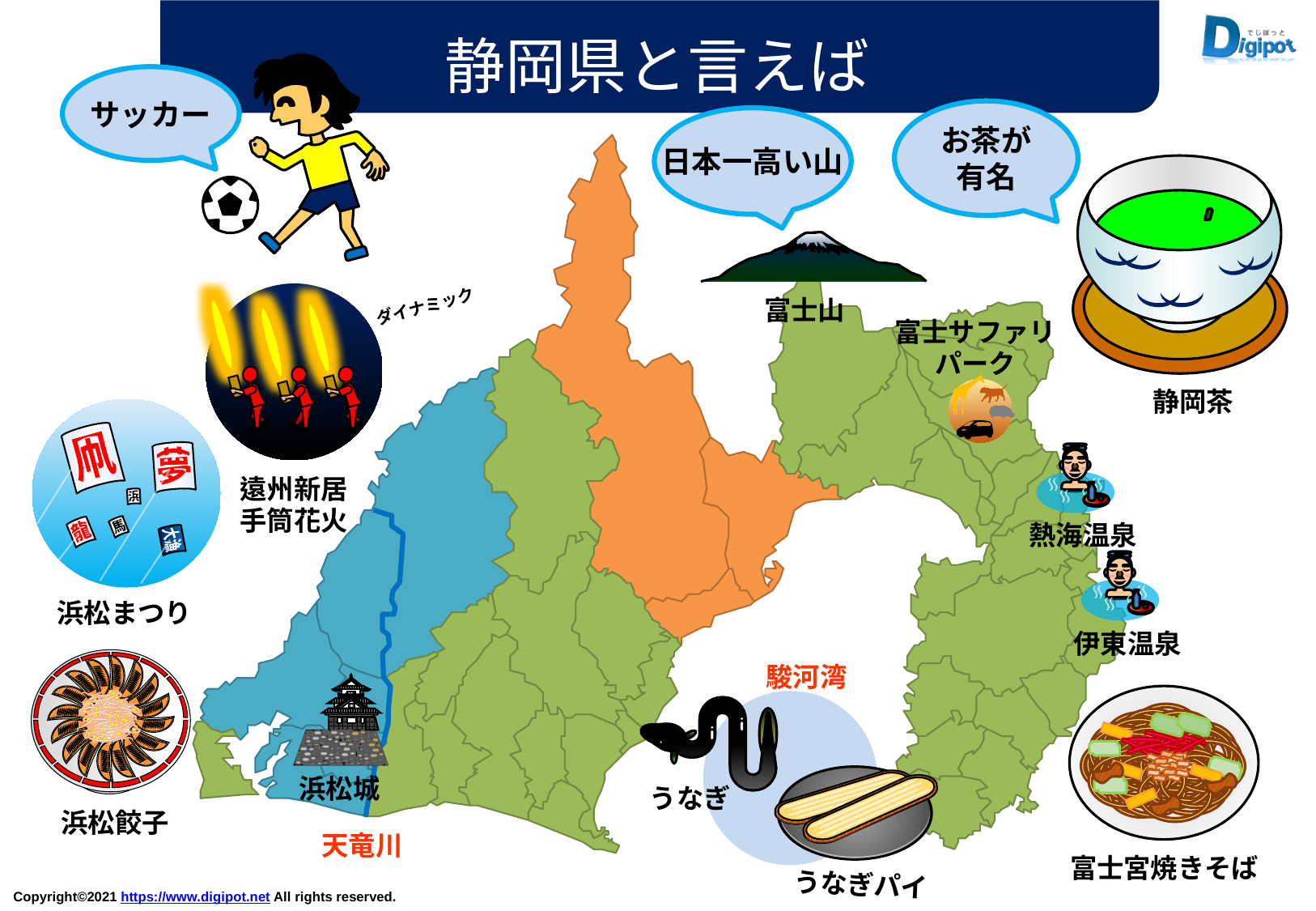

静岡県と言えば

サッカー
お茶が
有名
日本一高い山

富士山
ダイナミック
富士サファリ
パーク

静岡茶

凧

夢

浜

馬

龍

大漁

遠州新居
手筒花火

熱海温泉

浜松まつり
伊東温泉

駿河湾

浜松城

うなぎ
浜松餃子
天竜川
富士宮焼きそば
うなぎパイ